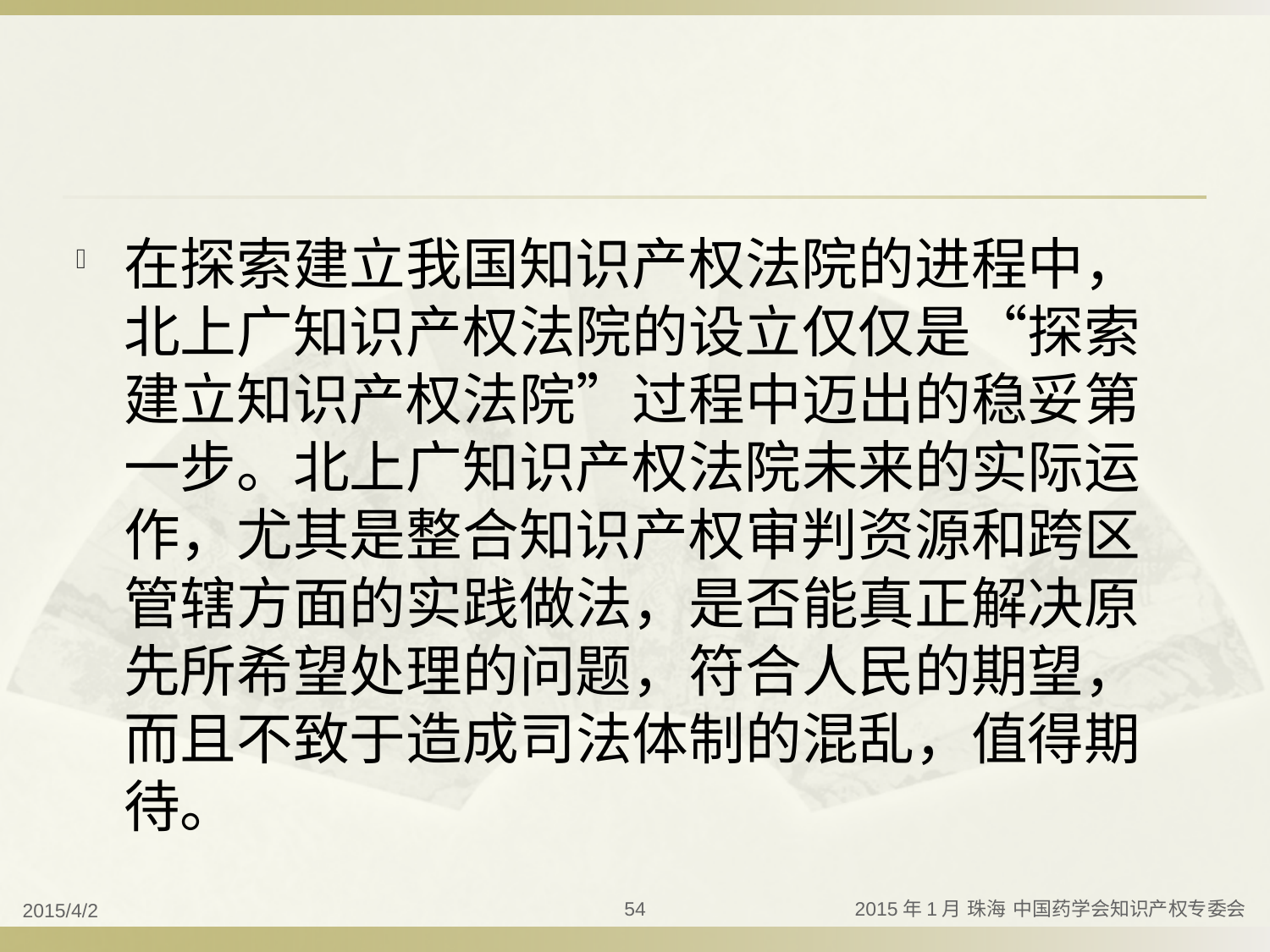

#
在探索建立我国知识产权法院的进程中，北上广知识产权法院的设立仅仅是“探索建立知识产权法院”过程中迈出的稳妥第一步。北上广知识产权法院未来的实际运作，尤其是整合知识产权审判资源和跨区管辖方面的实践做法，是否能真正解决原先所希望处理的问题，符合人民的期望，而且不致于造成司法体制的混乱，值得期待。
2015/4/2
54
2015年1月 珠海 中国药学会知识产权专委会